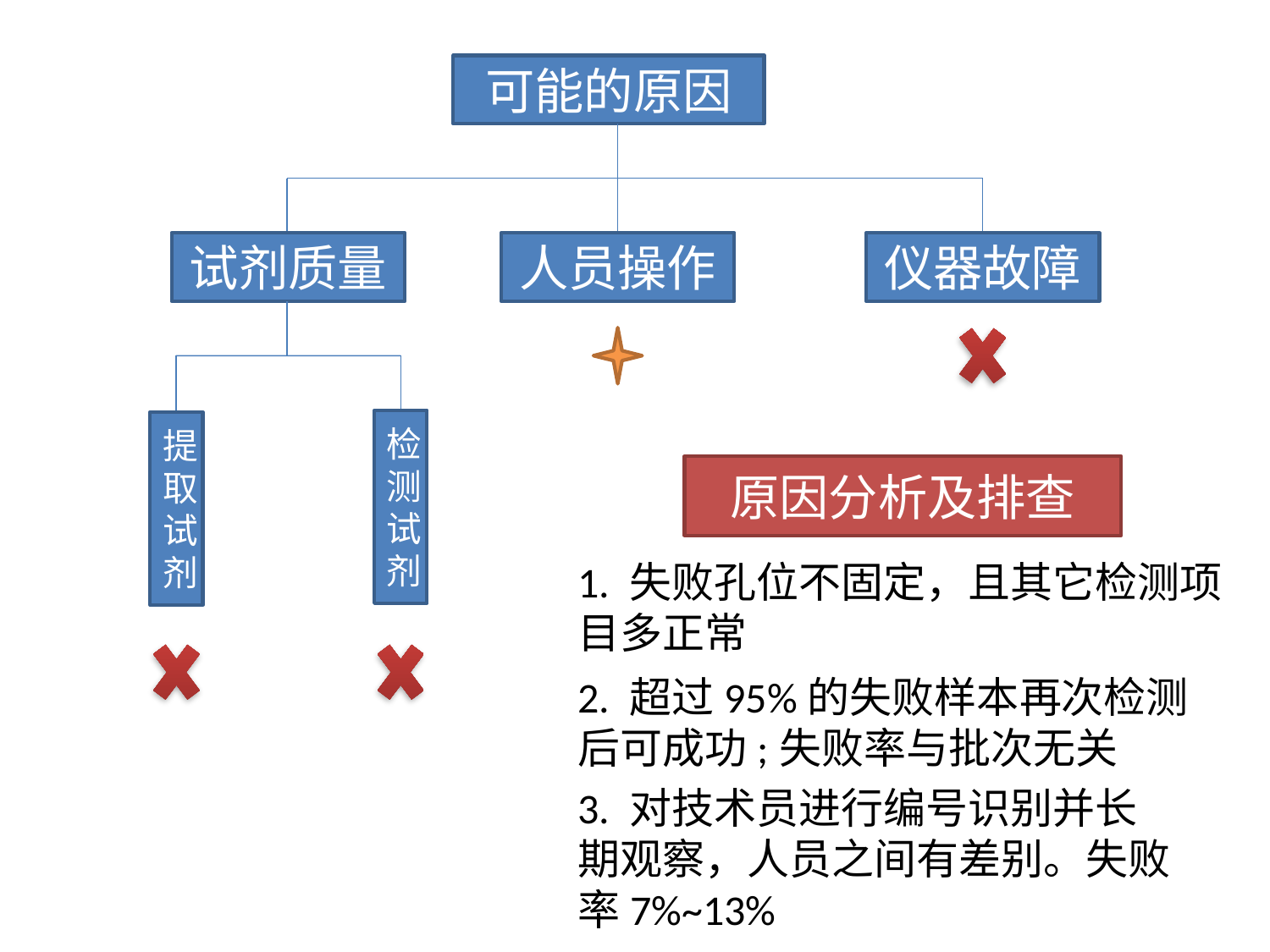

可能的原因
试剂质量
人员操作
仪器故障

检测
试
剂
提
取
试
剂
原因分析及排查
1. 失败孔位不固定，且其它检测项目多正常

2. 超过95%的失败样本再次检测后可成功;失败率与批次无关
3. 对技术员进行编号识别并长期观察，人员之间有差别。失败率7%~13%